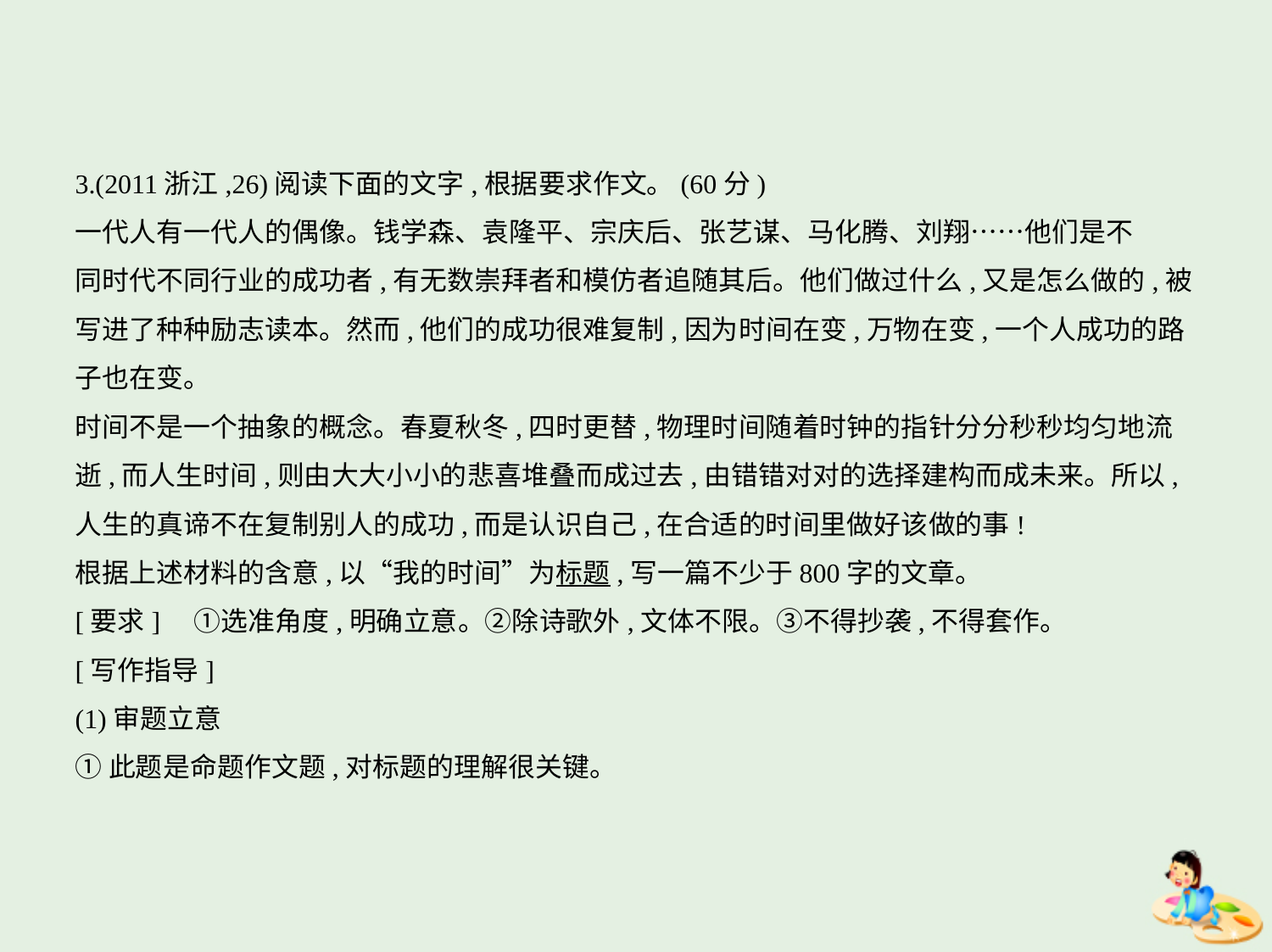

3.(2011浙江,26)阅读下面的文字,根据要求作文。(60分)
一代人有一代人的偶像。钱学森、袁隆平、宗庆后、张艺谋、马化腾、刘翔……他们是不
同时代不同行业的成功者,有无数崇拜者和模仿者追随其后。他们做过什么,又是怎么做的,被
写进了种种励志读本。然而,他们的成功很难复制,因为时间在变,万物在变,一个人成功的路
子也在变。
时间不是一个抽象的概念。春夏秋冬,四时更替,物理时间随着时钟的指针分分秒秒均匀地流
逝,而人生时间,则由大大小小的悲喜堆叠而成过去,由错错对对的选择建构而成未来。所以,
人生的真谛不在复制别人的成功,而是认识自己,在合适的时间里做好该做的事!
根据上述材料的含意,以“我的时间”为标题,写一篇不少于800字的文章。
[要求]　①选准角度,明确立意。②除诗歌外,文体不限。③不得抄袭,不得套作。
[写作指导]
(1)审题立意
①此题是命题作文题,对标题的理解很关键。